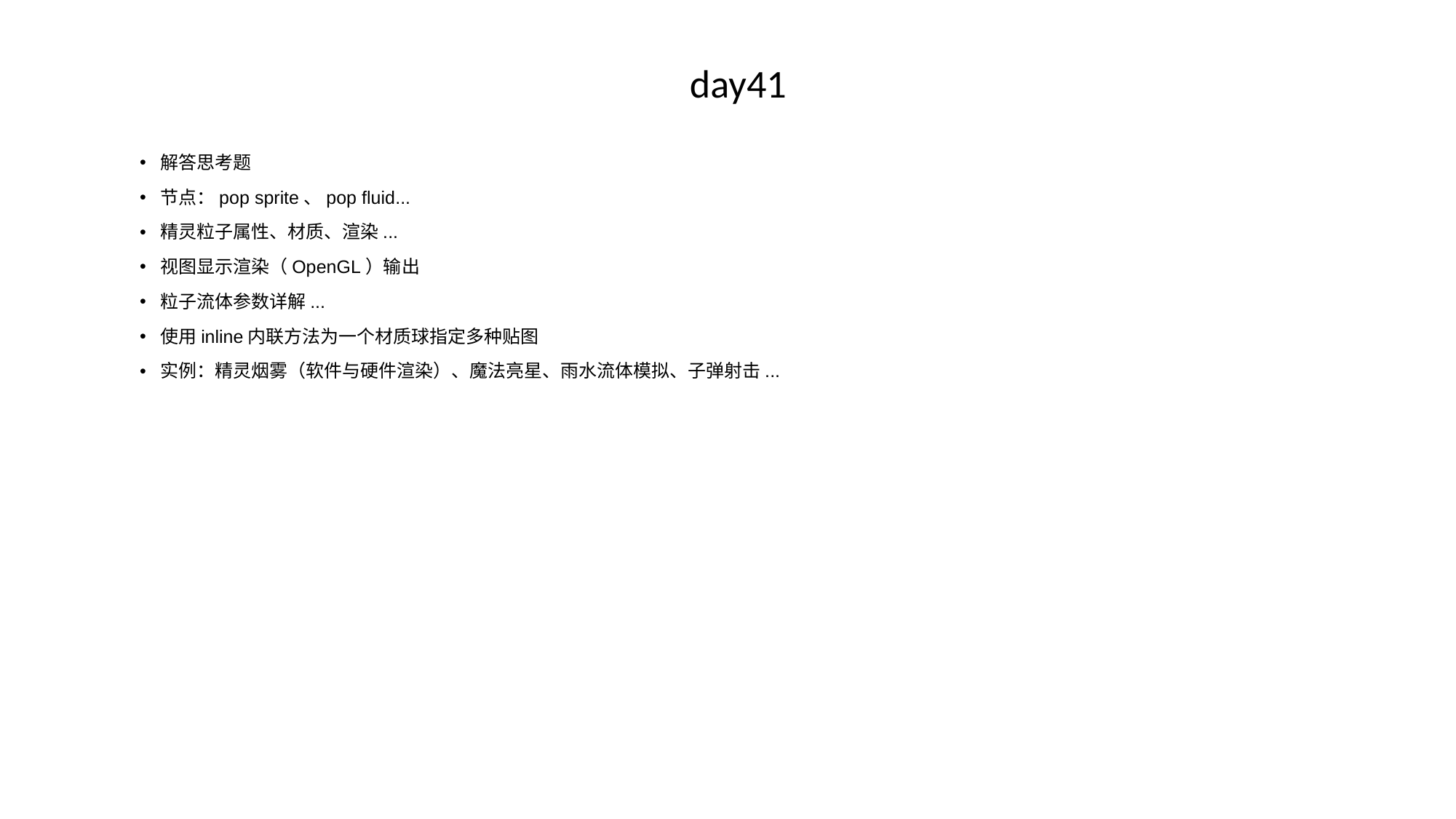

# day41
解答思考题
节点：pop sprite、pop fluid...
精灵粒子属性、材质、渲染...
视图显示渲染（OpenGL）输出
粒子流体参数详解...
使用inline内联方法为一个材质球指定多种贴图
实例：精灵烟雾（软件与硬件渲染）、魔法亮星、雨水流体模拟、子弹射击...